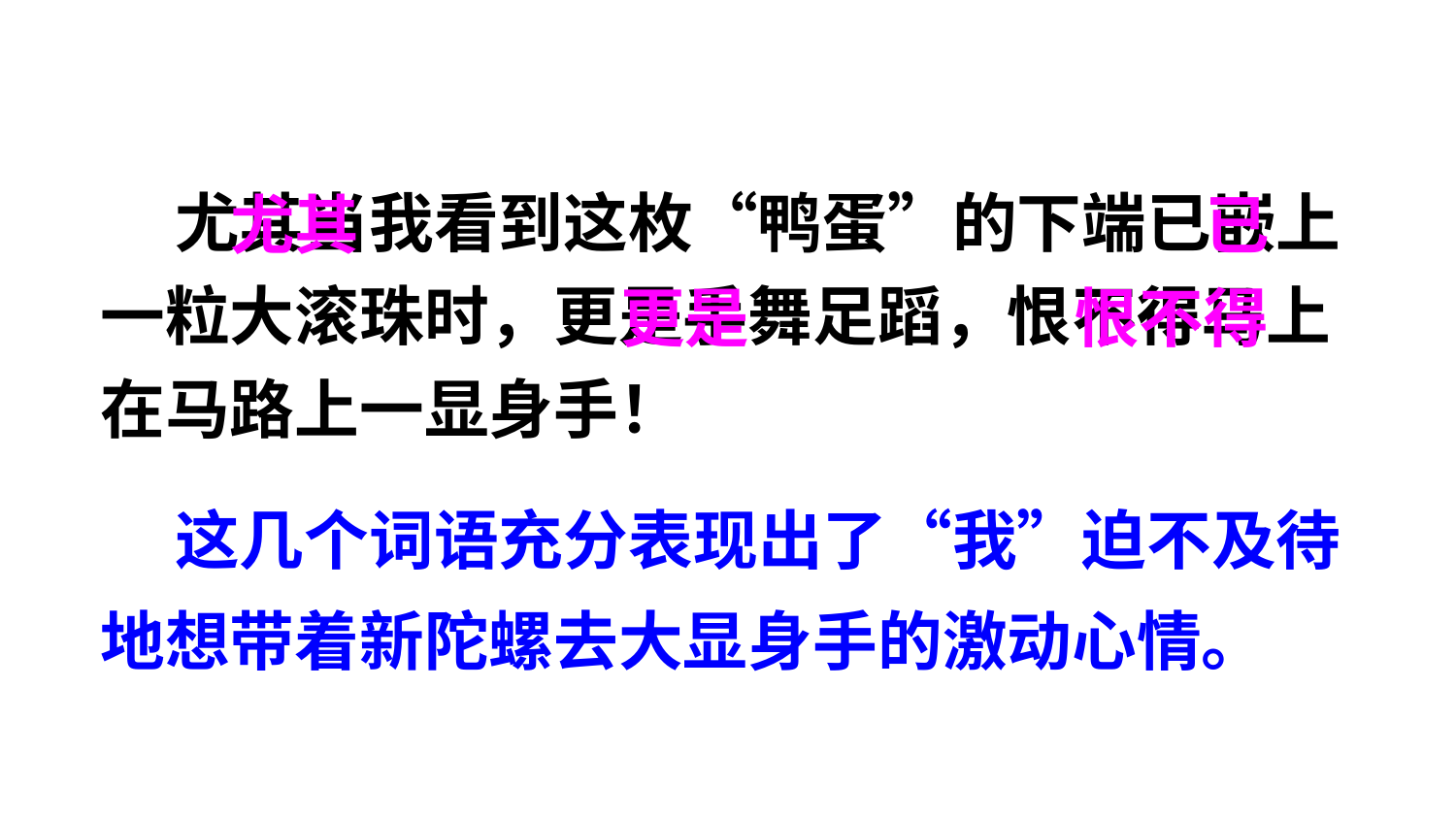

尤其
已
    尤其当我看到这枚“鸭蛋”的下端已嵌上一粒大滚珠时，更是手舞足蹈，恨不得马上在马路上一显身手！
更是
恨不得
    这几个词语充分表现出了“我”迫不及待地想带着新陀螺去大显身手的激动心情。